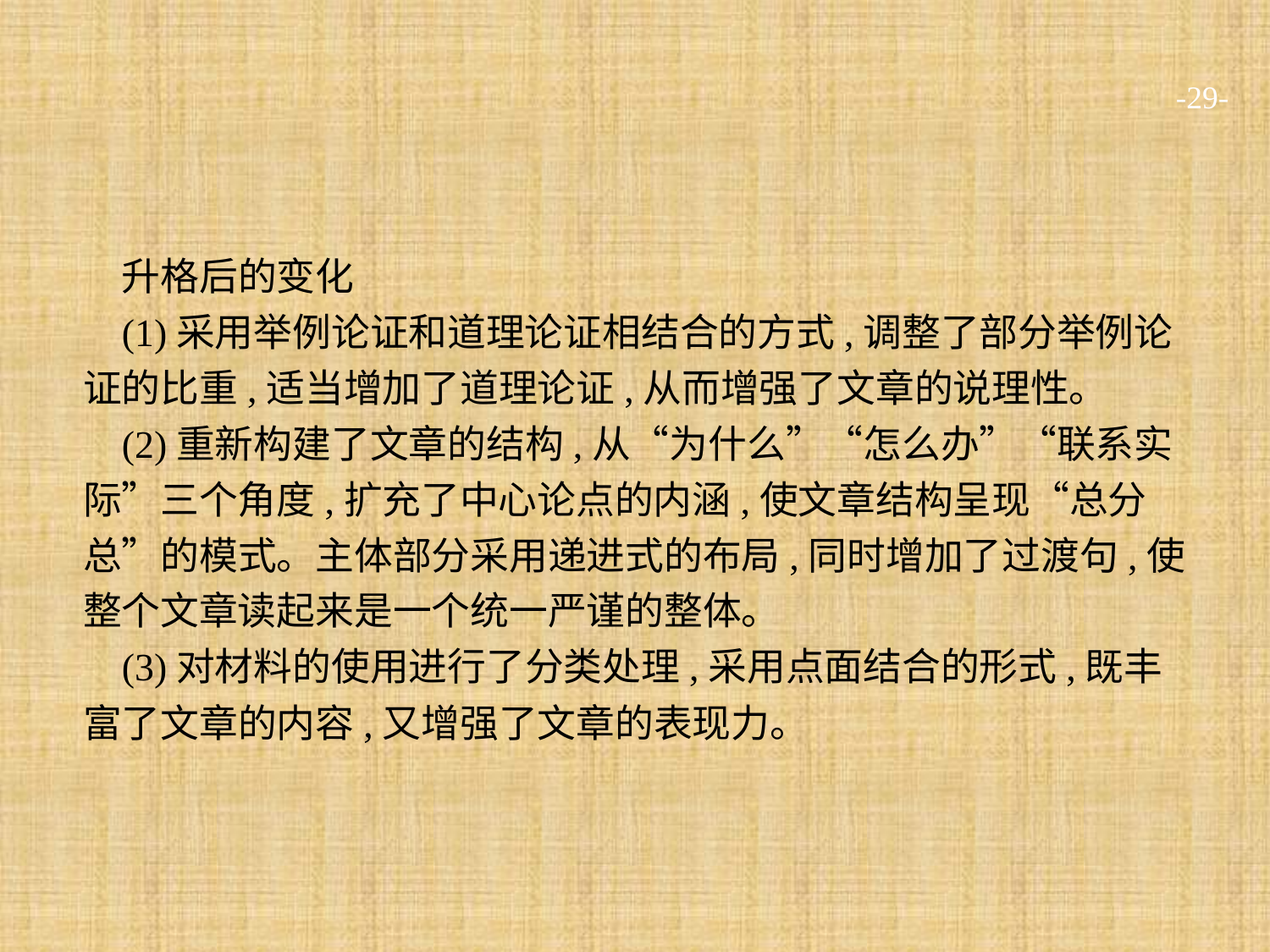

-29-
升格后的变化
(1)采用举例论证和道理论证相结合的方式,调整了部分举例论证的比重,适当增加了道理论证,从而增强了文章的说理性。
(2)重新构建了文章的结构,从“为什么”“怎么办”“联系实际”三个角度,扩充了中心论点的内涵,使文章结构呈现“总分总”的模式。主体部分采用递进式的布局,同时增加了过渡句,使整个文章读起来是一个统一严谨的整体。
(3)对材料的使用进行了分类处理,采用点面结合的形式,既丰富了文章的内容,又增强了文章的表现力。